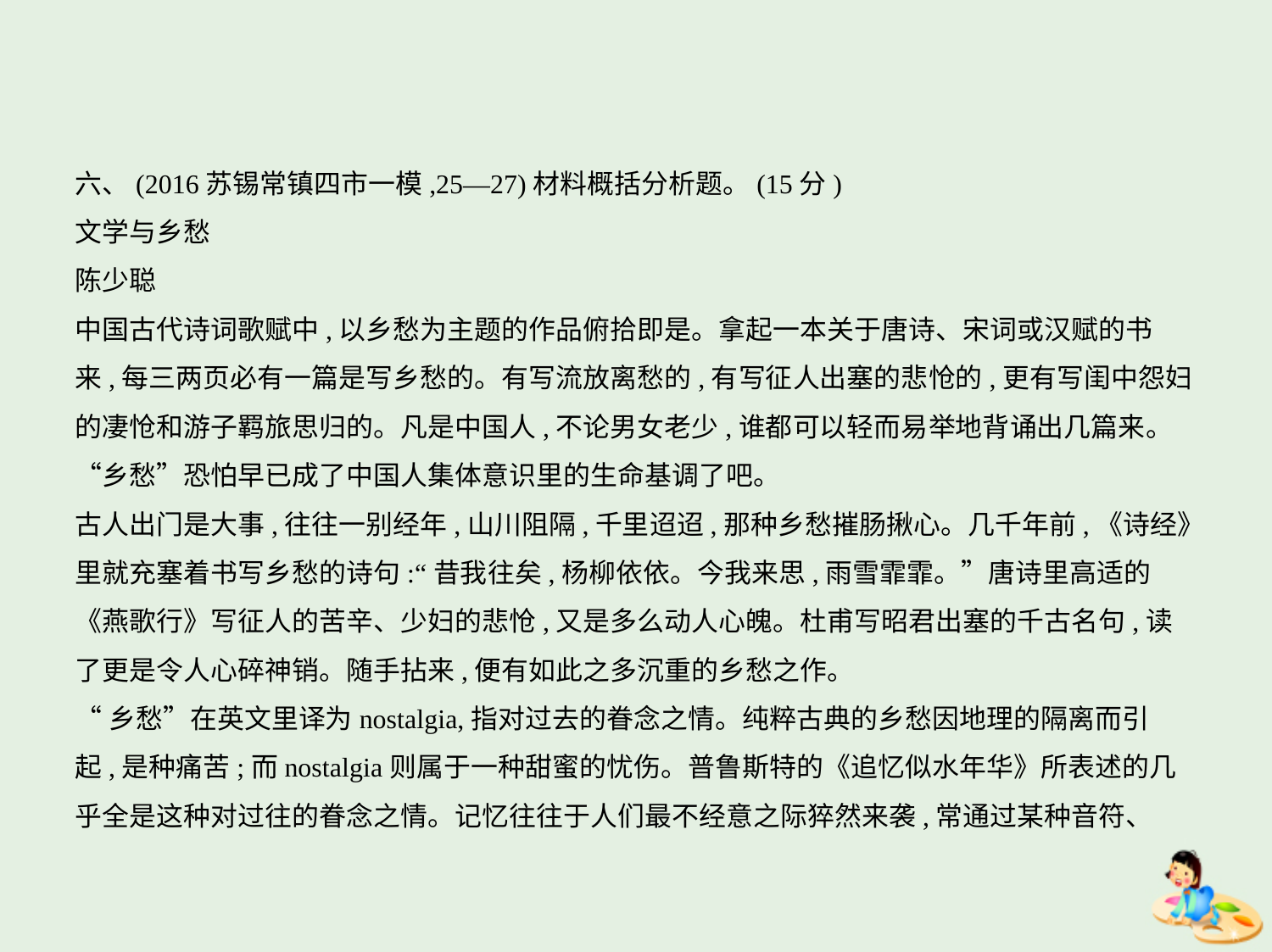

六、(2016苏锡常镇四市一模,25—27)材料概括分析题。(15分)
文学与乡愁
陈少聪
中国古代诗词歌赋中,以乡愁为主题的作品俯拾即是。拿起一本关于唐诗、宋词或汉赋的书
来,每三两页必有一篇是写乡愁的。有写流放离愁的,有写征人出塞的悲怆的,更有写闺中怨妇
的凄怆和游子羁旅思归的。凡是中国人,不论男女老少,谁都可以轻而易举地背诵出几篇来。
“乡愁”恐怕早已成了中国人集体意识里的生命基调了吧。
古人出门是大事,往往一别经年,山川阻隔,千里迢迢,那种乡愁摧肠揪心。几千年前,《诗经》
里就充塞着书写乡愁的诗句:“昔我往矣,杨柳依依。今我来思,雨雪霏霏。”唐诗里高适的
《燕歌行》写征人的苦辛、少妇的悲怆,又是多么动人心魄。杜甫写昭君出塞的千古名句,读
了更是令人心碎神销。随手拈来,便有如此之多沉重的乡愁之作。
“乡愁”在英文里译为nostalgia,指对过去的眷念之情。纯粹古典的乡愁因地理的隔离而引
起,是种痛苦;而nostalgia则属于一种甜蜜的忧伤。普鲁斯特的《追忆似水年华》所表述的几
乎全是这种对过往的眷念之情。记忆往往于人们最不经意之际猝然来袭,常通过某种音符、